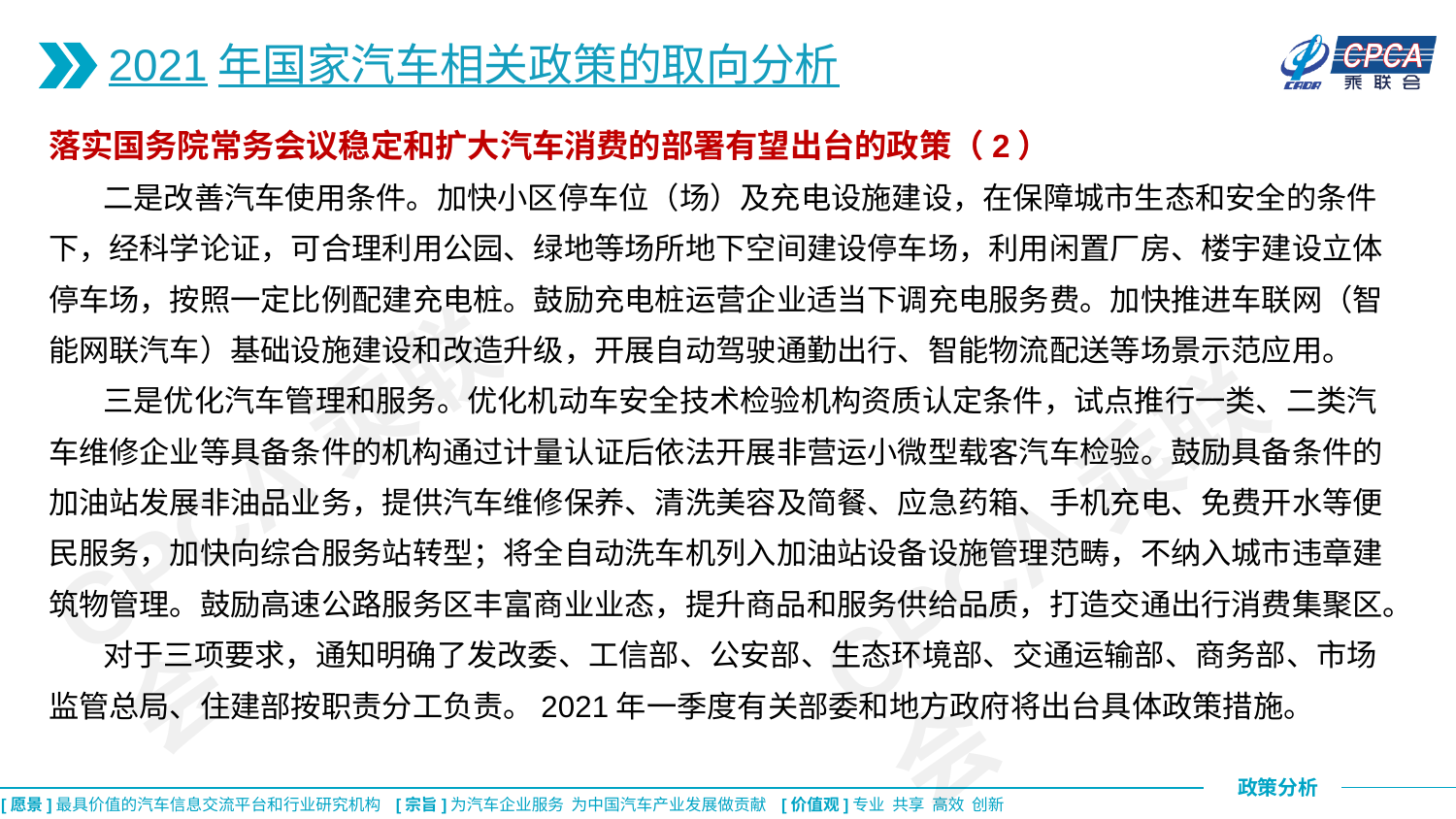

2021年国家汽车相关政策的取向分析
落实国务院常务会议稳定和扩大汽车消费的部署有望出台的政策（2）
       二是改善汽车使用条件。加快小区停车位（场）及充电设施建设，在保障城市生态和安全的条件下，经科学论证，可合理利用公园、绿地等场所地下空间建设停车场，利用闲置厂房、楼宇建设立体停车场，按照一定比例配建充电桩。鼓励充电桩运营企业适当下调充电服务费。加快推进车联网（智能网联汽车）基础设施建设和改造升级，开展自动驾驶通勤出行、智能物流配送等场景示范应用。
       三是优化汽车管理和服务。优化机动车安全技术检验机构资质认定条件，试点推行一类、二类汽车维修企业等具备条件的机构通过计量认证后依法开展非营运小微型载客汽车检验。鼓励具备条件的加油站发展非油品业务，提供汽车维修保养、清洗美容及简餐、应急药箱、手机充电、免费开水等便民服务，加快向综合服务站转型；将全自动洗车机列入加油站设备设施管理范畴，不纳入城市违章建筑物管理。鼓励高速公路服务区丰富商业业态，提升商品和服务供给品质，打造交通出行消费集聚区。
       对于三项要求，通知明确了发改委、工信部、公安部、生态环境部、交通运输部、商务部、市场监管总局、住建部按职责分工负责。2021年一季度有关部委和地方政府将出台具体政策措施。
CPCA乘联会
CPCA乘联会